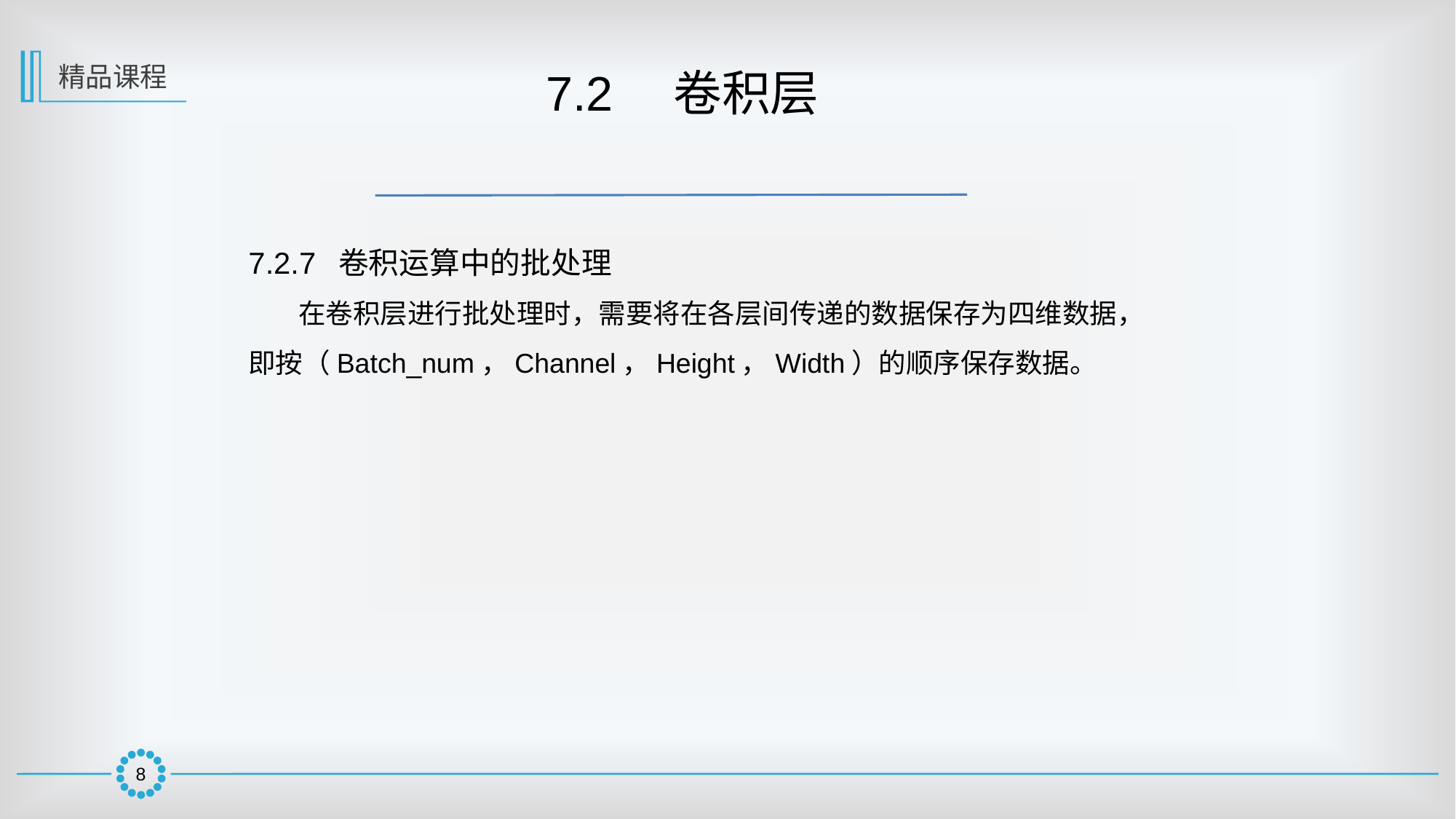

精品课程
 7.2　卷积层

7.2.7 卷积运算中的批处理
       在卷积层进行批处理时，需要将在各层间传递的数据保存为四维数据，即按（Batch_num，Channel，Height，Width）的顺序保存数据。

8